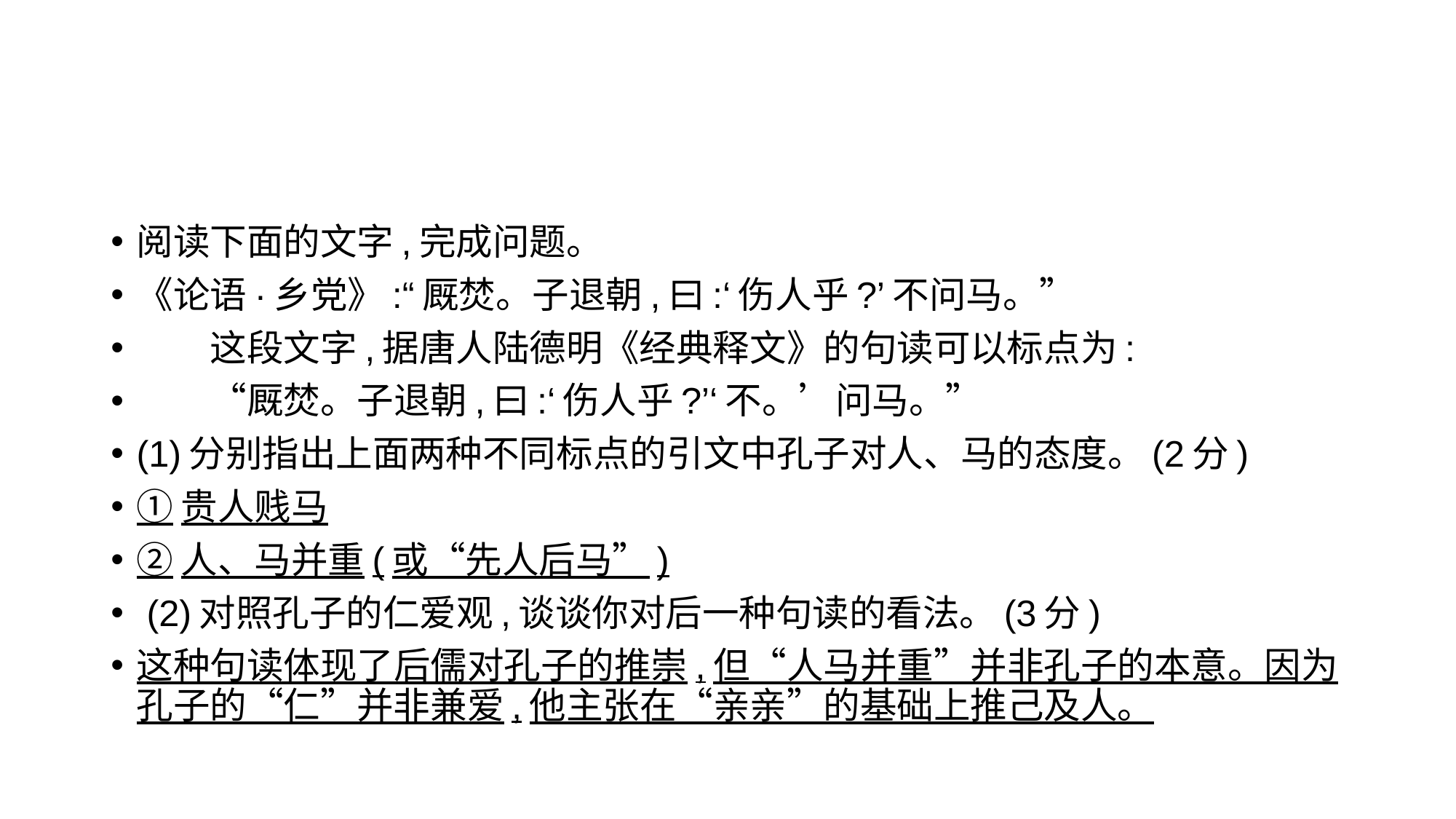

#
阅读下面的文字,完成问题。
《论语·乡党》:“厩焚。子退朝,曰:‘伤人乎?’不问马。”
　　这段文字,据唐人陆德明《经典释文》的句读可以标点为:
　　“厩焚。子退朝,曰:‘伤人乎?’‘不。’问马。”
(1)分别指出上面两种不同标点的引文中孔子对人、马的态度。(2分)
①贵人贱马
②人、马并重(或“先人后马”)
 (2)对照孔子的仁爱观,谈谈你对后一种句读的看法。(3分)
这种句读体现了后儒对孔子的推崇,但“人马并重”并非孔子的本意。因为孔子的“仁”并非兼爱,他主张在“亲亲”的基础上推己及人。